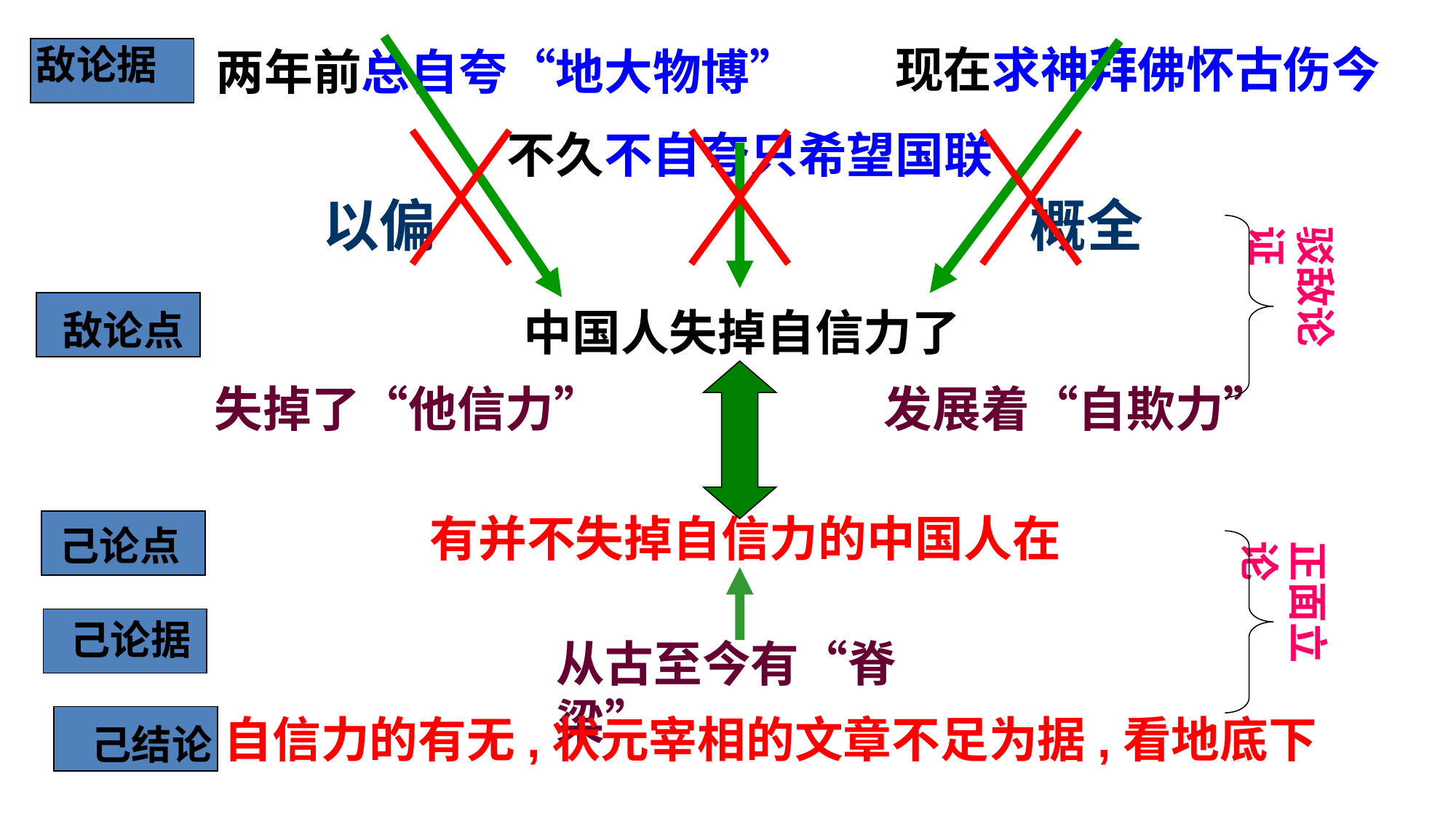

敌论据

现在求神拜佛怀古伤今
两年前总自夸“地大物博”
不久不自夸只希望国联

以偏                                              概全

驳敌论证

敌论点
中国人失掉自信力了

  失掉了“他信力”
发展着“自欺力”
有并不失掉自信力的中国人在

己论点

正面立论

己论据
从古至今有“脊梁”

自信力的有无,状元宰相的文章不足为据,看地底下
己结论